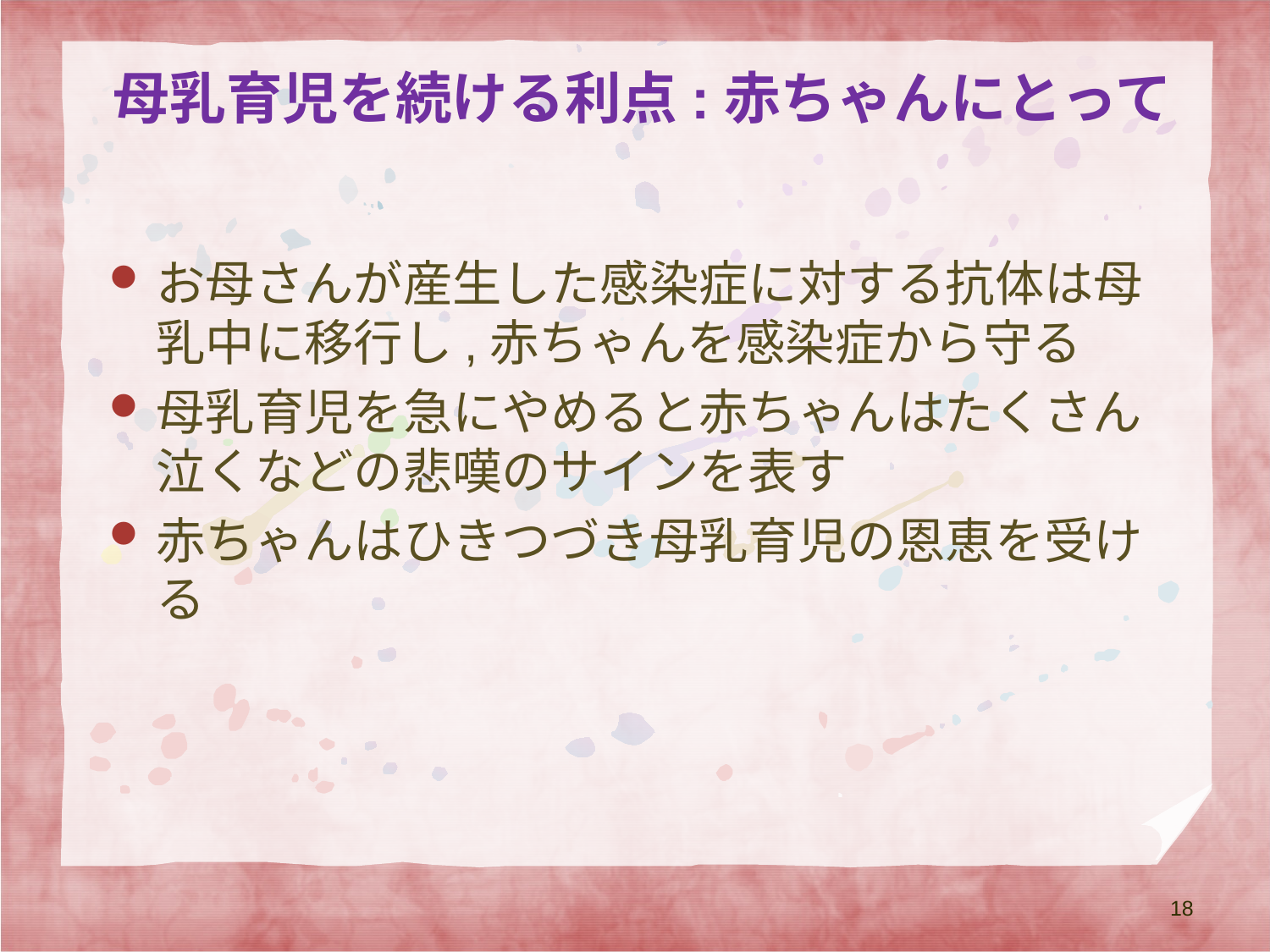

# 母乳育児を続ける利点:赤ちゃんにとって
お母さんが産生した感染症に対する抗体は母乳中に移行し,赤ちゃんを感染症から守る
母乳育児を急にやめると赤ちゃんはたくさん泣くなどの悲嘆のサインを表す
赤ちゃんはひきつづき母乳育児の恩恵を受ける

18